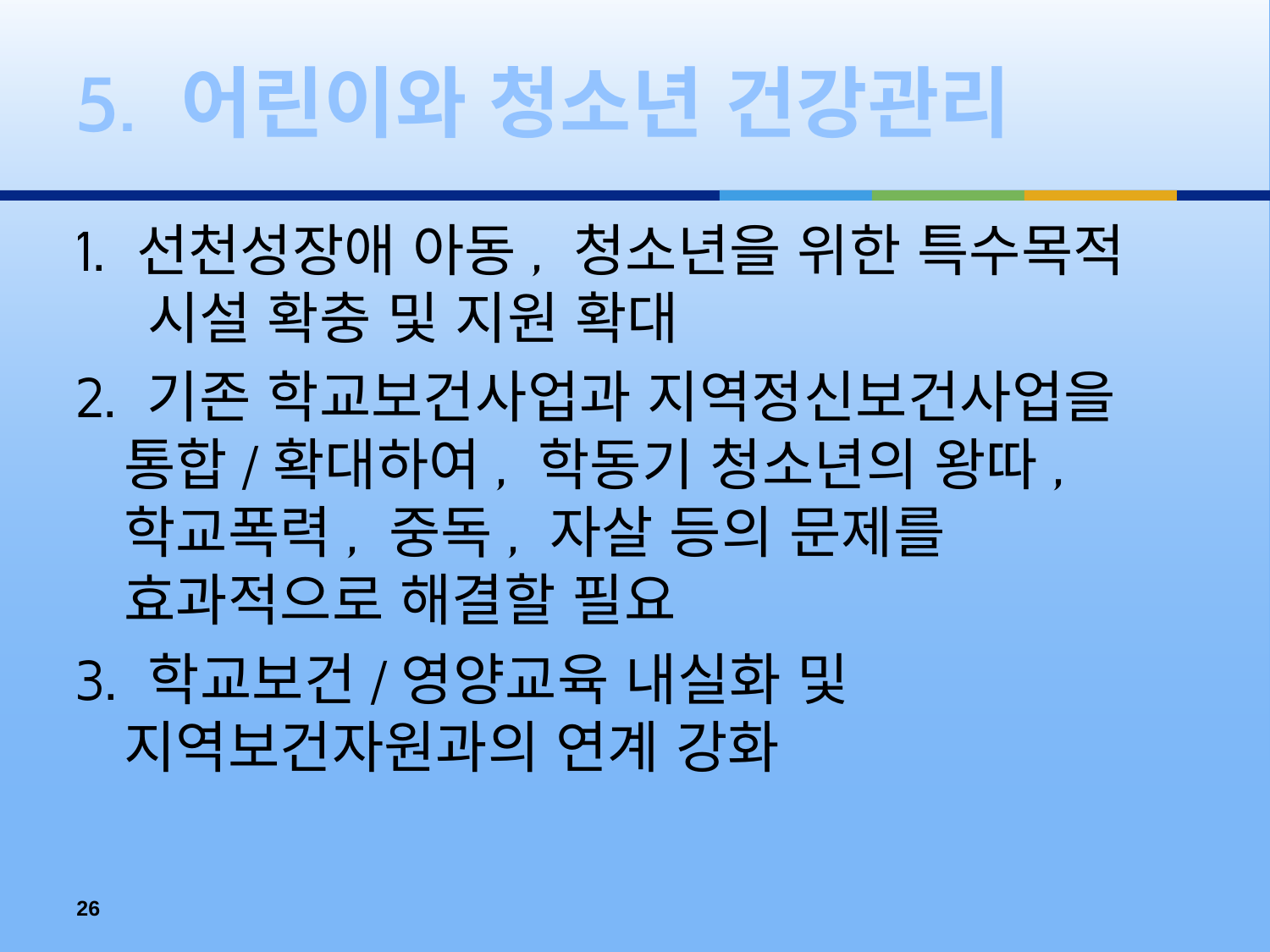

# 5. 어린이와 청소년 건강관리
1. 선천성장애 아동, 청소년을 위한 특수목적 시설 확충 및 지원 확대
2. 기존 학교보건사업과 지역정신보건사업을 통합/확대하여, 학동기 청소년의 왕따, 학교폭력, 중독, 자살 등의 문제를 효과적으로 해결할 필요
3. 학교보건/영양교육 내실화 및 지역보건자원과의 연계 강화
26